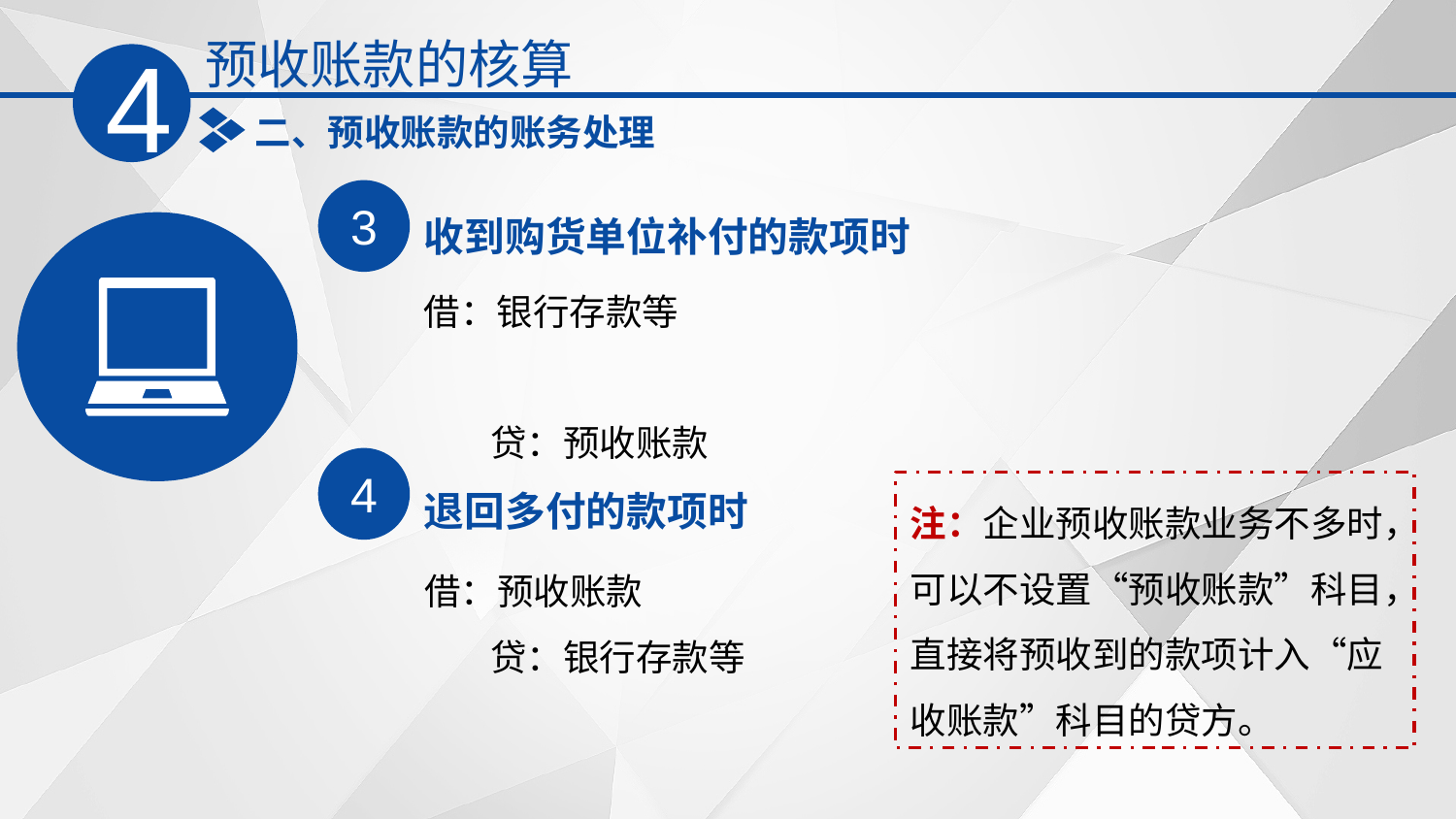

预收账款的核算
4

二、预收账款的账务处理

3
收到购货单位补付的款项时

借：银行存款等‌
       贷：预收账款‌
4
退回多付的款项时
注：企业预收账款业务不多时，可以不设置‌“预收账款‌”科目，直接将预收到的款项计入‌“应收账款‌”科目的贷方。
借：预收账款‌
       贷：银行存款等‌